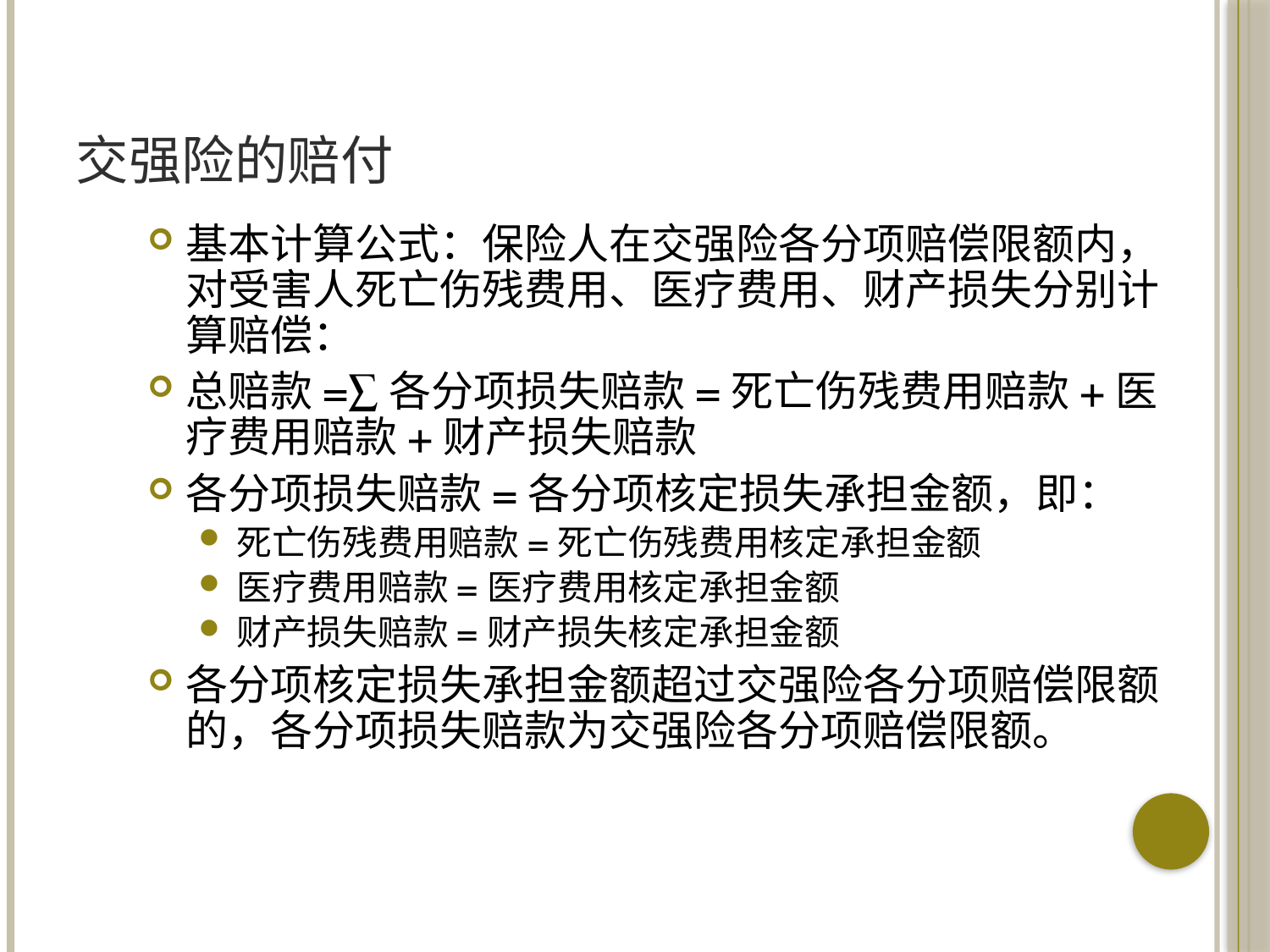

# 交强险的赔付
基本计算公式：保险人在交强险各分项赔偿限额内，对受害人死亡伤残费用、医疗费用、财产损失分别计算赔偿：
总赔款=∑各分项损失赔款=死亡伤残费用赔款+医疗费用赔款+财产损失赔款
各分项损失赔款=各分项核定损失承担金额，即：
死亡伤残费用赔款=死亡伤残费用核定承担金额
医疗费用赔款=医疗费用核定承担金额
财产损失赔款=财产损失核定承担金额
各分项核定损失承担金额超过交强险各分项赔偿限额的，各分项损失赔款为交强险各分项赔偿限额。